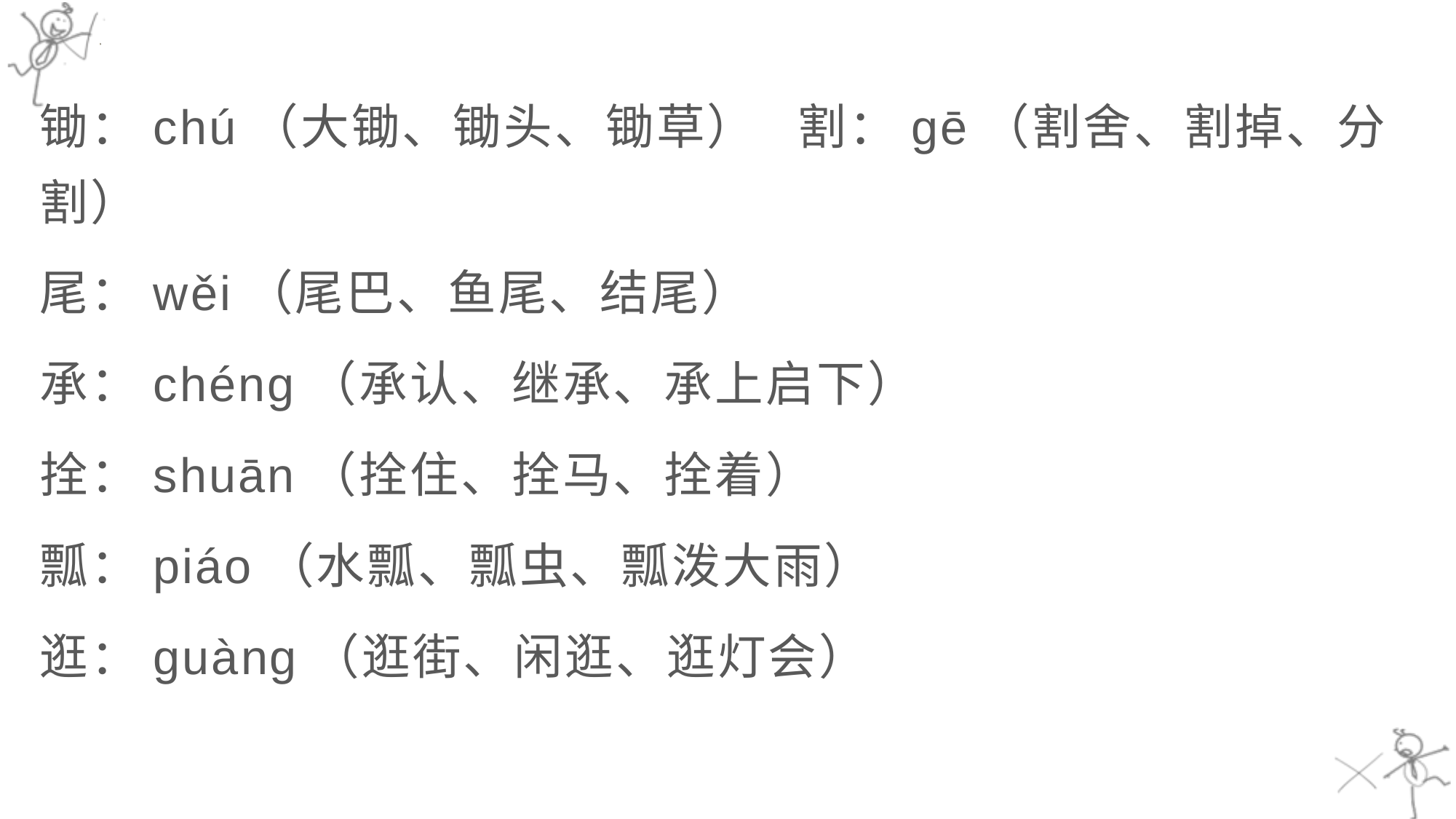

锄：chú（大锄、锄头、锄草）   割：gē（割舍、割掉、分割）
尾：wěi（尾巴、鱼尾、结尾）
承：chéng（承认、继承、承上启下）
拴：shuān（拴住、拴马、拴着）
瓢：piáo（水瓢、瓢虫、瓢泼大雨）
逛：guàng（逛街、闲逛、逛灯会）